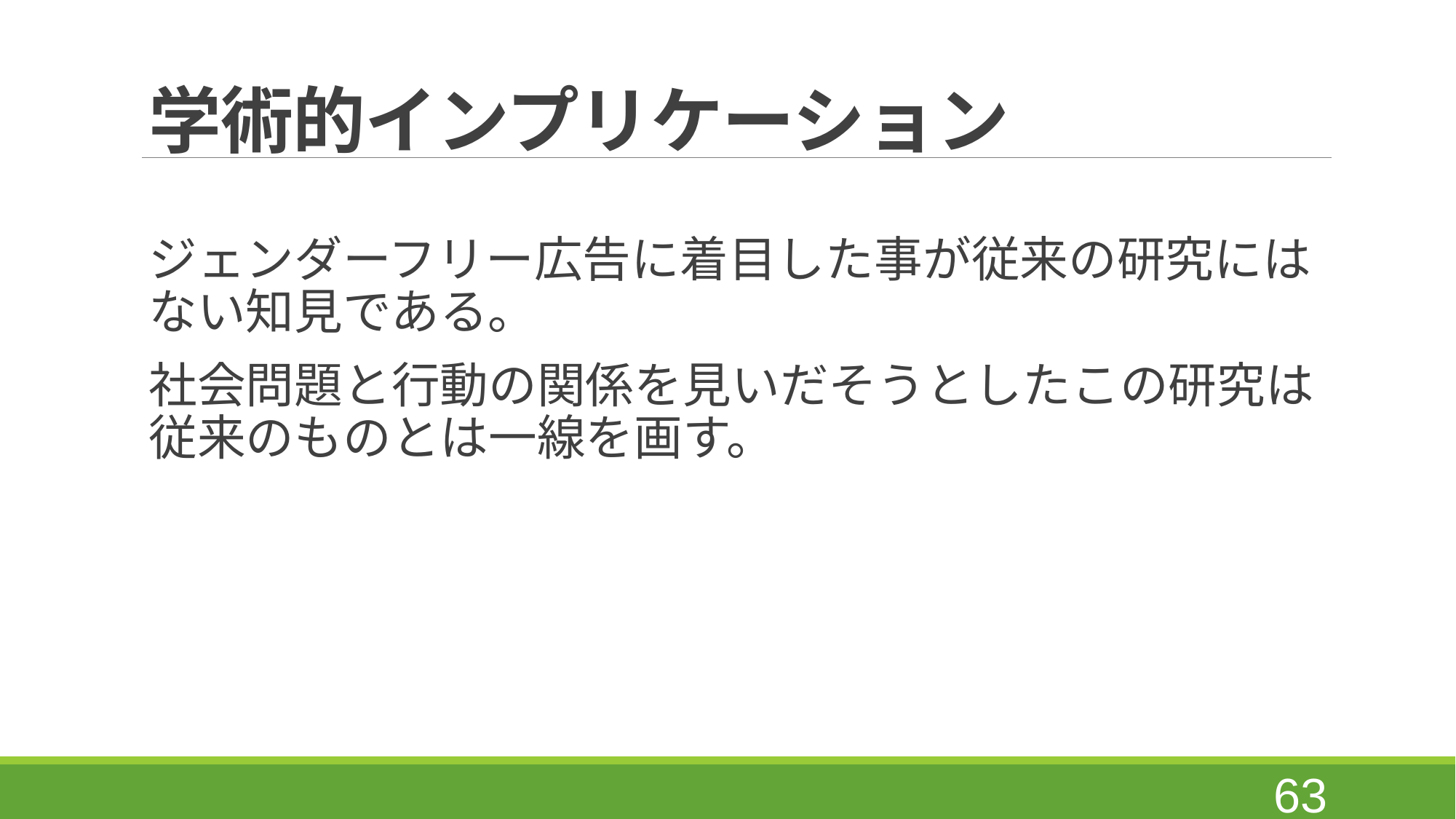

# 学術的インプリケーション
ジェンダーフリー広告に着目した事が従来の研究にはない知見である。
社会問題と行動の関係を見いだそうとしたこの研究は従来のものとは一線を画す。
63